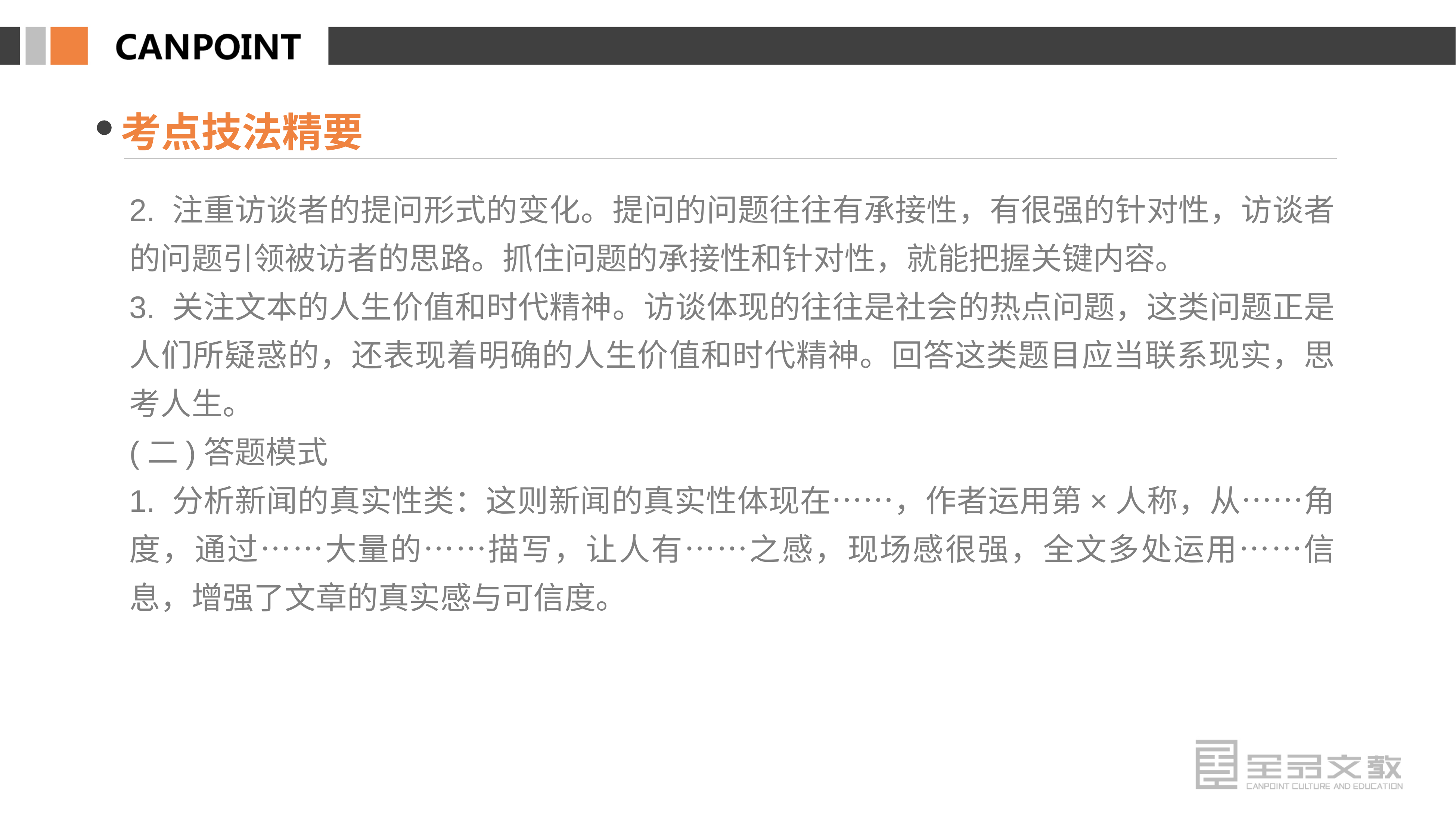

考点技法精要

2. 注重访谈者的提问形式的变化。提问的问题往往有承接性，有很强的针对性，访谈者的问题引领被访者的思路。抓住问题的承接性和针对性，就能把握关键内容。
3. 关注文本的人生价值和时代精神。访谈体现的往往是社会的热点问题，这类问题正是人们所疑惑的，还表现着明确的人生价值和时代精神。回答这类题目应当联系现实，思考人生。
(二)答题模式
1. 分析新闻的真实性类：这则新闻的真实性体现在……，作者运用第×人称，从……角度，通过……大量的……描写，让人有……之感，现场感很强，全文多处运用……信息，增强了文章的真实感与可信度。